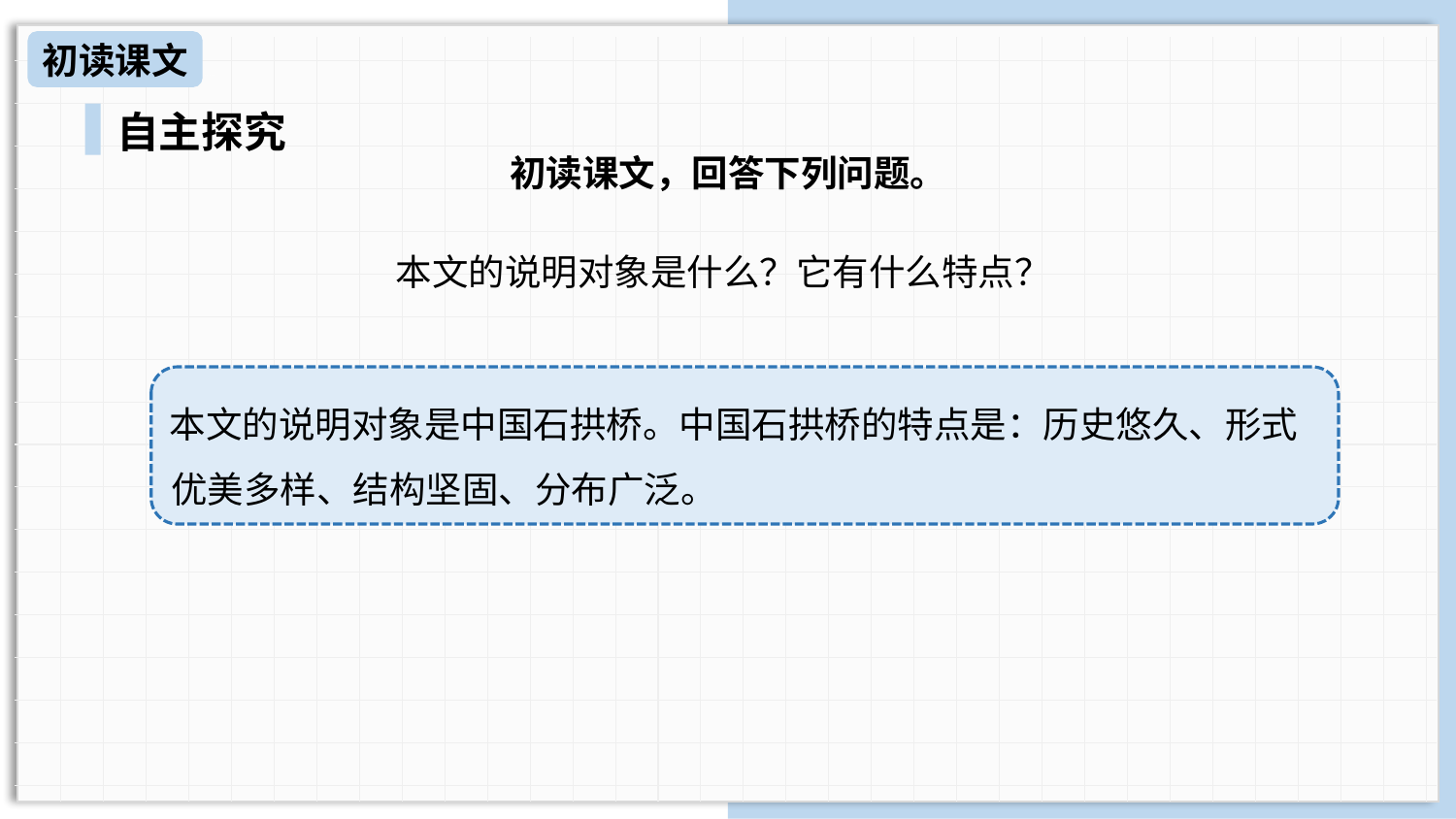

初读课文
自主探究

初读课文，回答下列问题。
本文的说明对象是什么？它有什么特点？
本文的说明对象是中国石拱桥。中国石拱桥的特点是：历史悠久、形式优美多样、结构坚固、分布广泛。